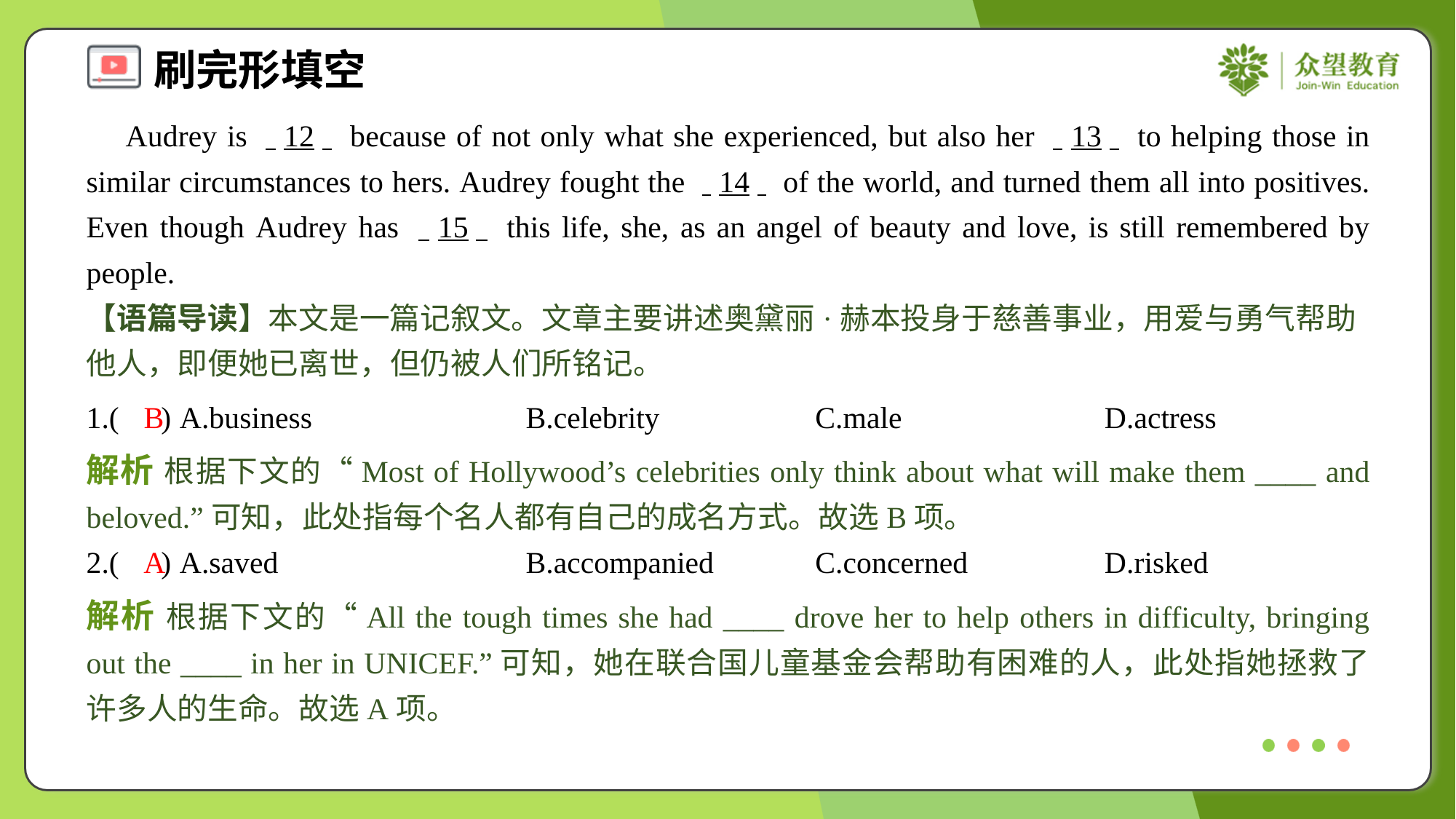

Audrey is . .12. . because of not only what she experienced, but also her . .13. . to helping those in similar circumstances to hers. Audrey fought the . .14. . of the world, and turned them all into positives. Even though Audrey has . .15. . this life, she, as an angel of beauty and love, is still remembered by people.#5
【语篇导读】本文是一篇记叙文。文章主要讲述奥黛丽·赫本投身于慈善事业，用爱与勇气帮助他人，即便她已离世，但仍被人们所铭记。
1.(     ) A.business	B.celebrity	C.male	D.actress
B
解析 根据下文的“Most of Hollywood’s celebrities only think about what will make them ____ and beloved.”可知，此处指每个名人都有自己的成名方式。故选B项。
2.(     ) A.saved	B.accompanied	C.concerned	D.risked
A
解析 根据下文的“All the tough times she had ____ drove her to help others in difficulty, bringing out the ____ in her in UNICEF.”可知，她在联合国儿童基金会帮助有困难的人，此处指她拯救了许多人的生命。故选A项。